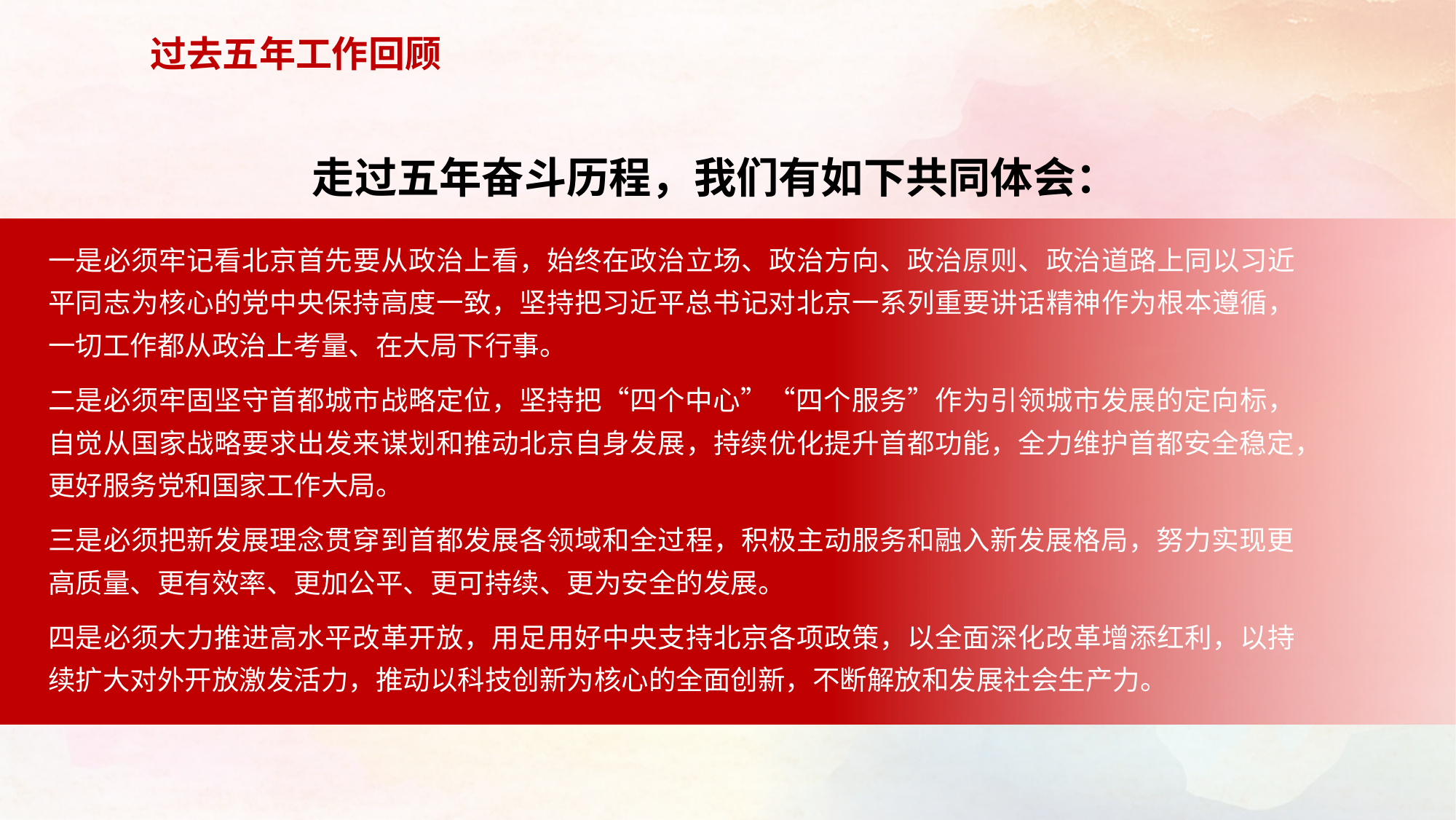

过去五年工作回顾
走过五年奋斗历程，我们有如下共同体会：
一是必须牢记看北京首先要从政治上看，始终在政治立场、政治方向、政治原则、政治道路上同以习近平同志为核心的党中央保持高度一致，坚持把习近平总书记对北京一系列重要讲话精神作为根本遵循，一切工作都从政治上考量、在大局下行事。
二是必须牢固坚守首都城市战略定位，坚持把“四个中心”“四个服务”作为引领城市发展的定向标，自觉从国家战略要求出发来谋划和推动北京自身发展，持续优化提升首都功能，全力维护首都安全稳定，更好服务党和国家工作大局。
三是必须把新发展理念贯穿到首都发展各领域和全过程，积极主动服务和融入新发展格局，努力实现更高质量、更有效率、更加公平、更可持续、更为安全的发展。
四是必须大力推进高水平改革开放，用足用好中央支持北京各项政策，以全面深化改革增添红利，以持续扩大对外开放激发活力，推动以科技创新为核心的全面创新，不断解放和发展社会生产力。